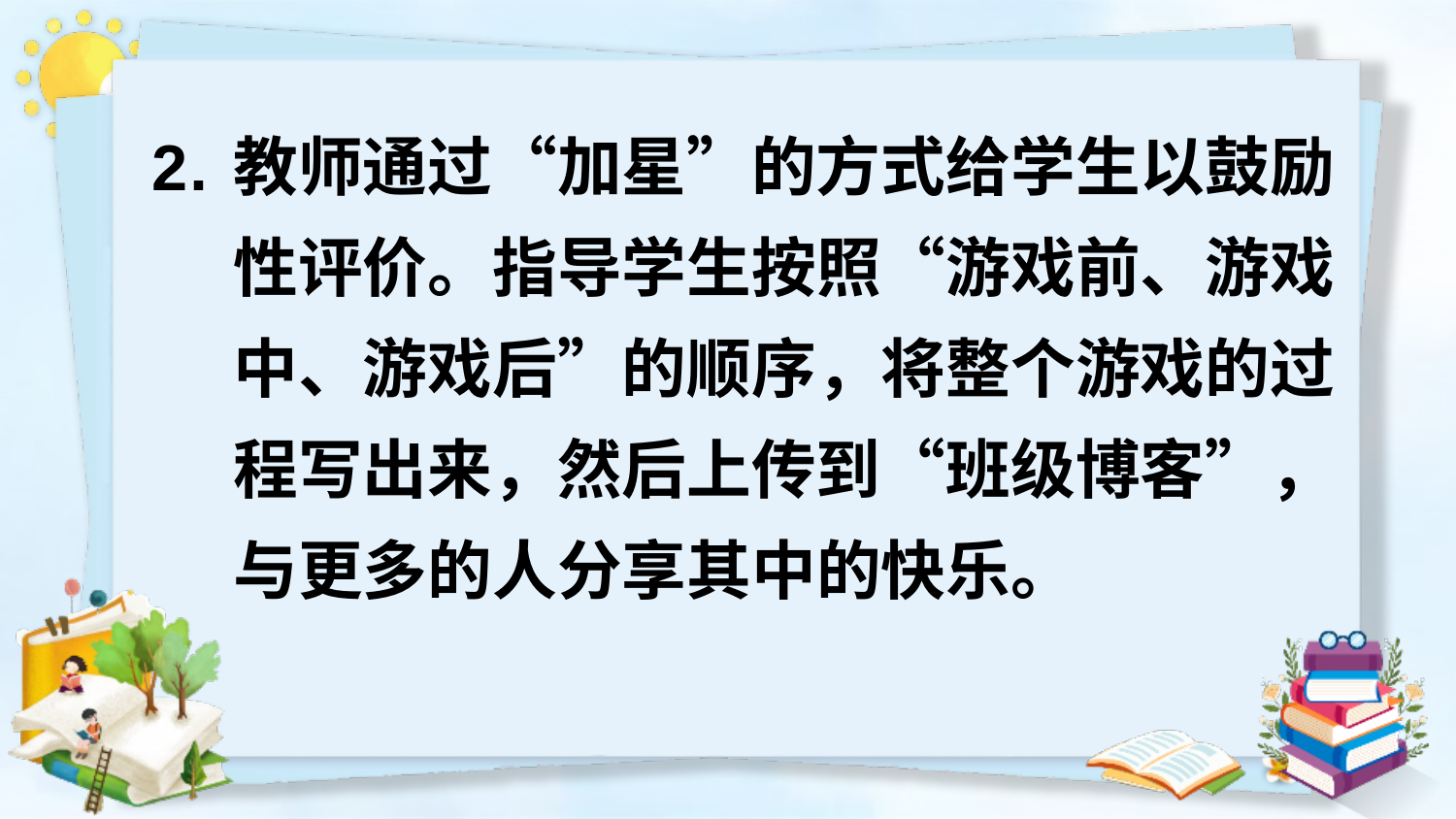

教师通过“加星”的方式给学生以鼓励性评价。指导学生按照“游戏前、游戏中、游戏后”的顺序，将整个游戏的过程写出来，然后上传到“班级博客”，与更多的人分享其中的快乐。